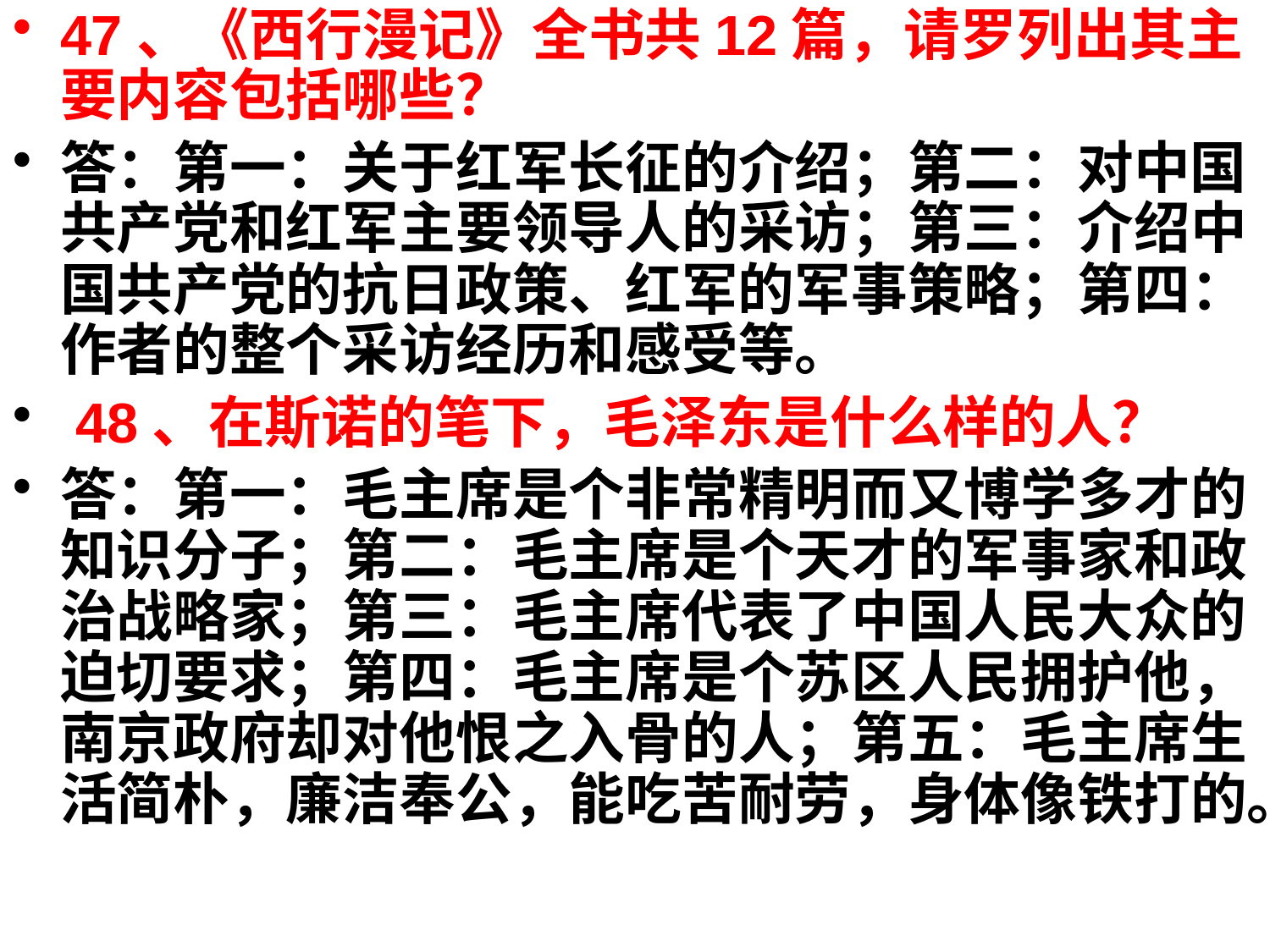

47、《西行漫记》全书共12篇，请罗列出其主要内容包括哪些？
答：第一：关于红军长征的介绍；第二：对中国共产党和红军主要领导人的采访；第三：介绍中国共产党的抗日政策、红军的军事策略；第四：作者的整个采访经历和感受等。
 48、在斯诺的笔下，毛泽东是什么样的人？
答：第一：毛主席是个非常精明而又博学多才的知识分子；第二：毛主席是个天才的军事家和政治战略家；第三：毛主席代表了中国人民大众的迫切要求；第四：毛主席是个苏区人民拥护他，南京政府却对他恨之入骨的人；第五：毛主席生活简朴，廉洁奉公，能吃苦耐劳，身体像铁打的。

#